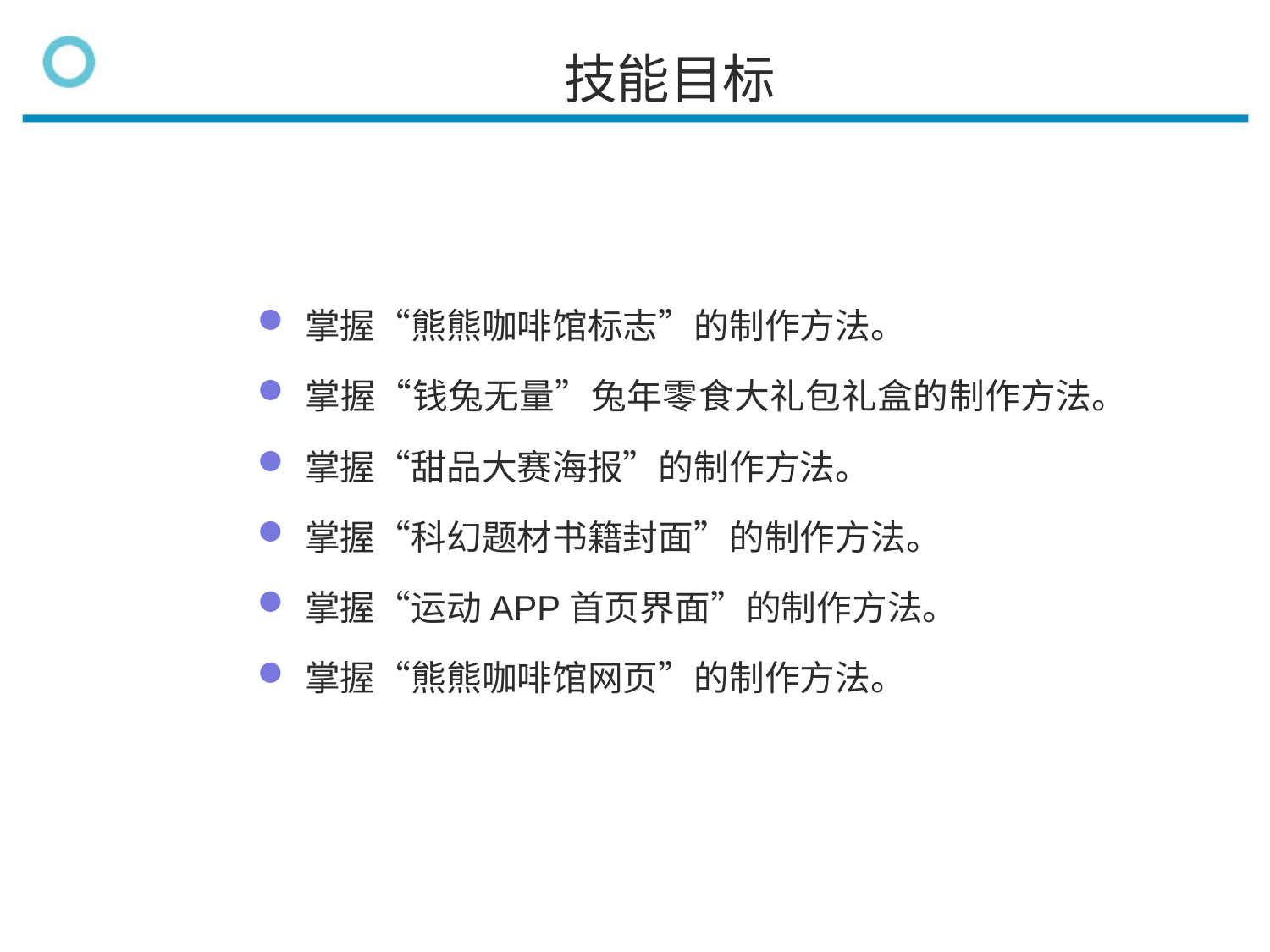

技能目标
掌握“熊熊咖啡馆标志”的制作方法。
掌握“钱兔无量”兔年零食大礼包礼盒的制作方法。
掌握“甜品大赛海报”的制作方法。
掌握“科幻题材书籍封面”的制作方法。
掌握“运动APP首页界面”的制作方法。
掌握“熊熊咖啡馆网页”的制作方法。